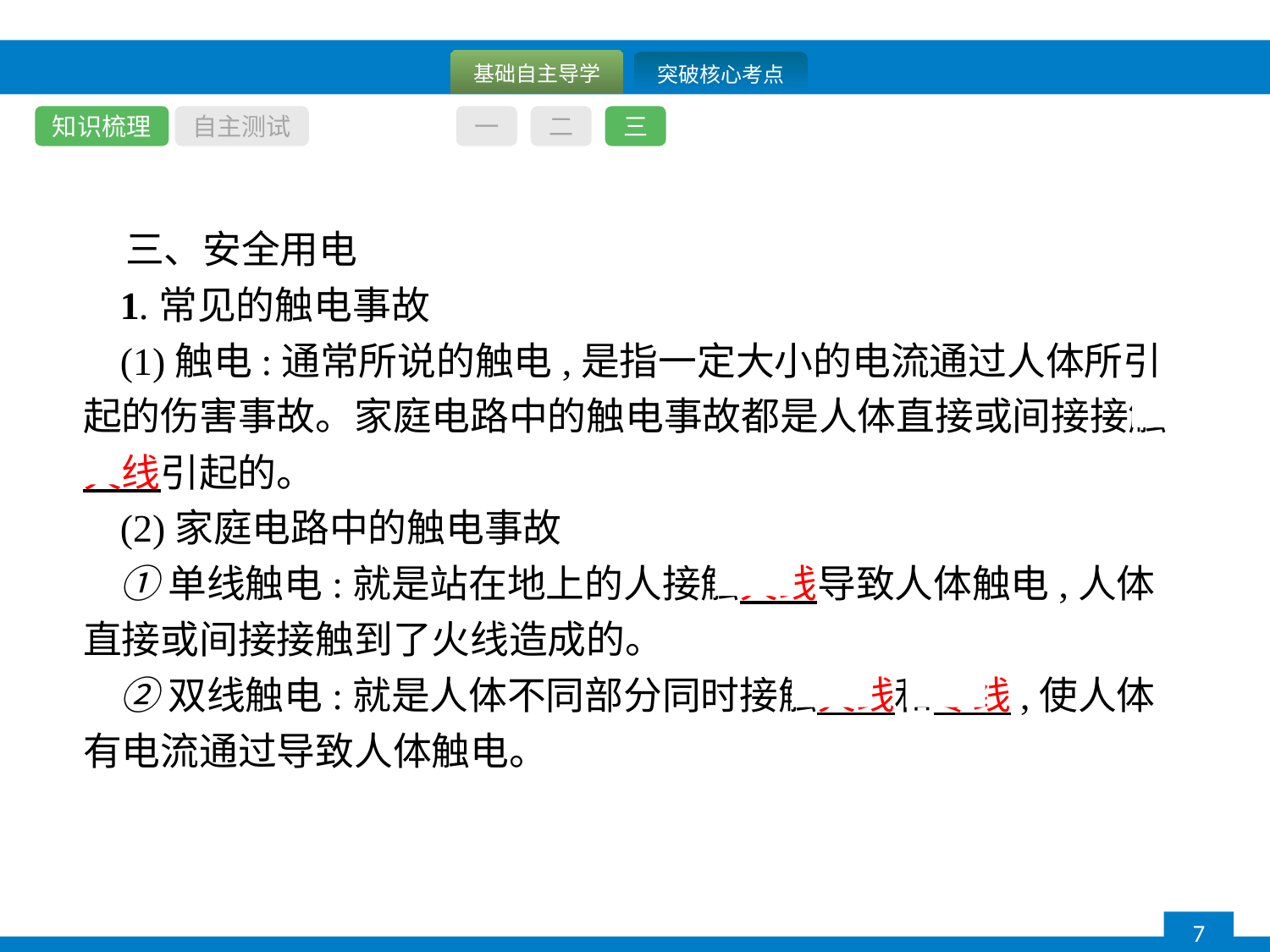

知识梳理
自主测试
一
二
三
三、安全用电
1.常见的触电事故
(1)触电:通常所说的触电,是指一定大小的电流通过人体所引起的伤害事故。家庭电路中的触电事故都是人体直接或间接接触火线引起的。
(2)家庭电路中的触电事故
①单线触电:就是站在地上的人接触火线导致人体触电,人体直接或间接接触到了火线造成的。
②双线触电:就是人体不同部分同时接触火线和零线,使人体有电流通过导致人体触电。